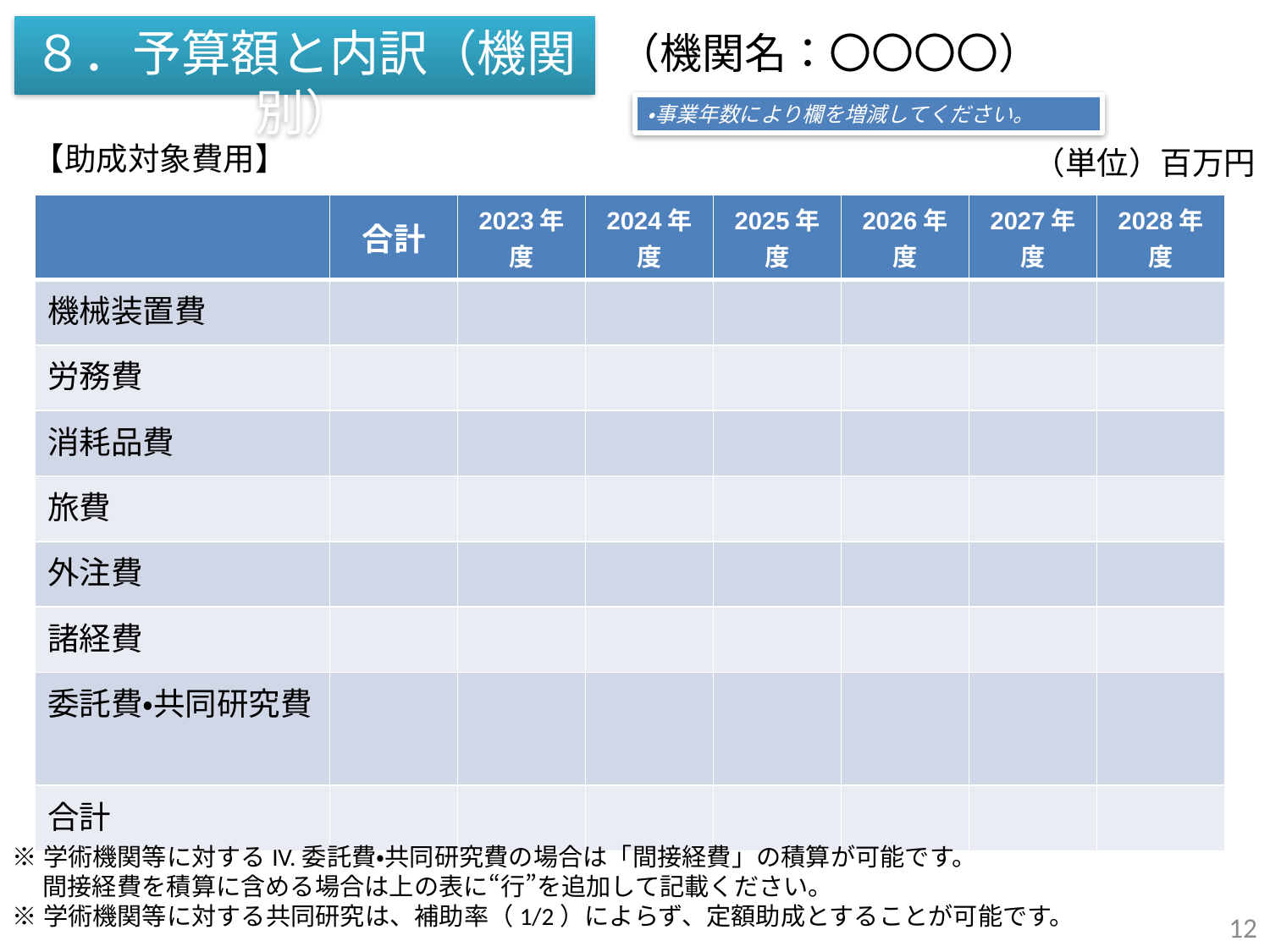

# （機関名：〇〇〇〇）
８．予算額と内訳（機関別）
・事業年数により欄を増減してください。
【助成対象費用】
（単位）百万円
|  | 合計 | 2023年度 | 2024年度 | 2025年度 | 2026年度 | 2027年度 | 2028年度 |
| --- | --- | --- | --- | --- | --- | --- | --- |
| 機械装置費 |  |  |  |  |  |  |  |
| 労務費 |  |  |  |  |  |  |  |
| 消耗品費 |  |  |  |  |  |  |  |
| 旅費 |  |  |  |  |  |  |  |
| 外注費 |  |  |  |  |  |  |  |
| 諸経費 |  |  |  |  |  |  |  |
| 委託費・共同研究費 |  |  |  |  |  |  |  |
| 合計 |  |  |  |  |  |  |  |
※学術機関等に対するIV.委託費・共同研究費の場合は「間接経費」の積算が可能です。
　 間接経費を積算に含める場合は上の表に“行”を追加して記載ください。
※学術機関等に対する共同研究は、補助率（1/2）によらず、定額助成とすることが可能です。
12